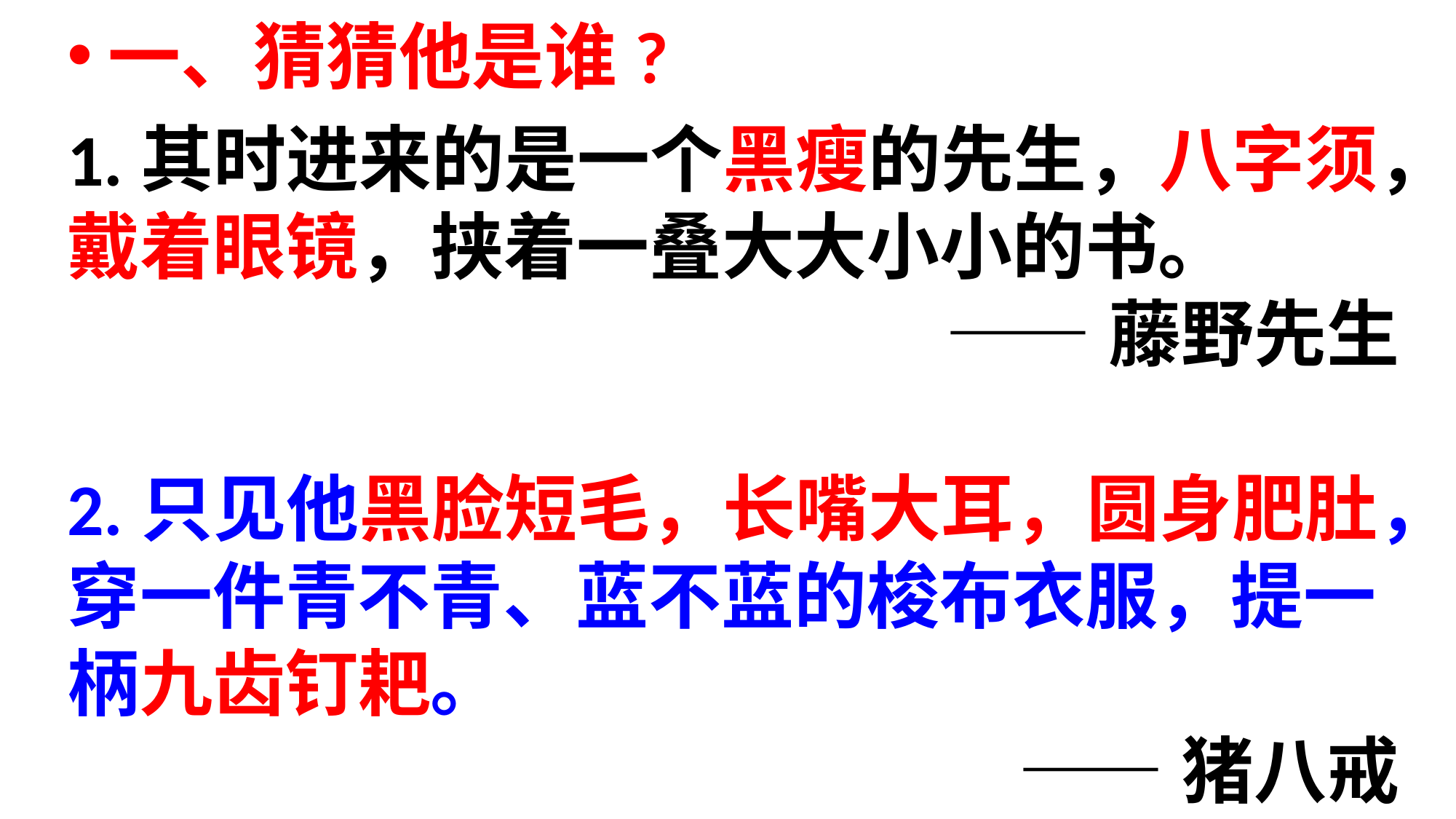

一、猜猜他是谁?
1.其时进来的是一个黑瘦的先生，八字须，戴着眼镜，挟着一叠大大小小的书。
——藤野先生

2.只见他黑脸短毛，长嘴大耳，圆身肥肚，穿一件青不青、蓝不蓝的梭布衣服，提一柄九齿钉耙。
——猪八戒